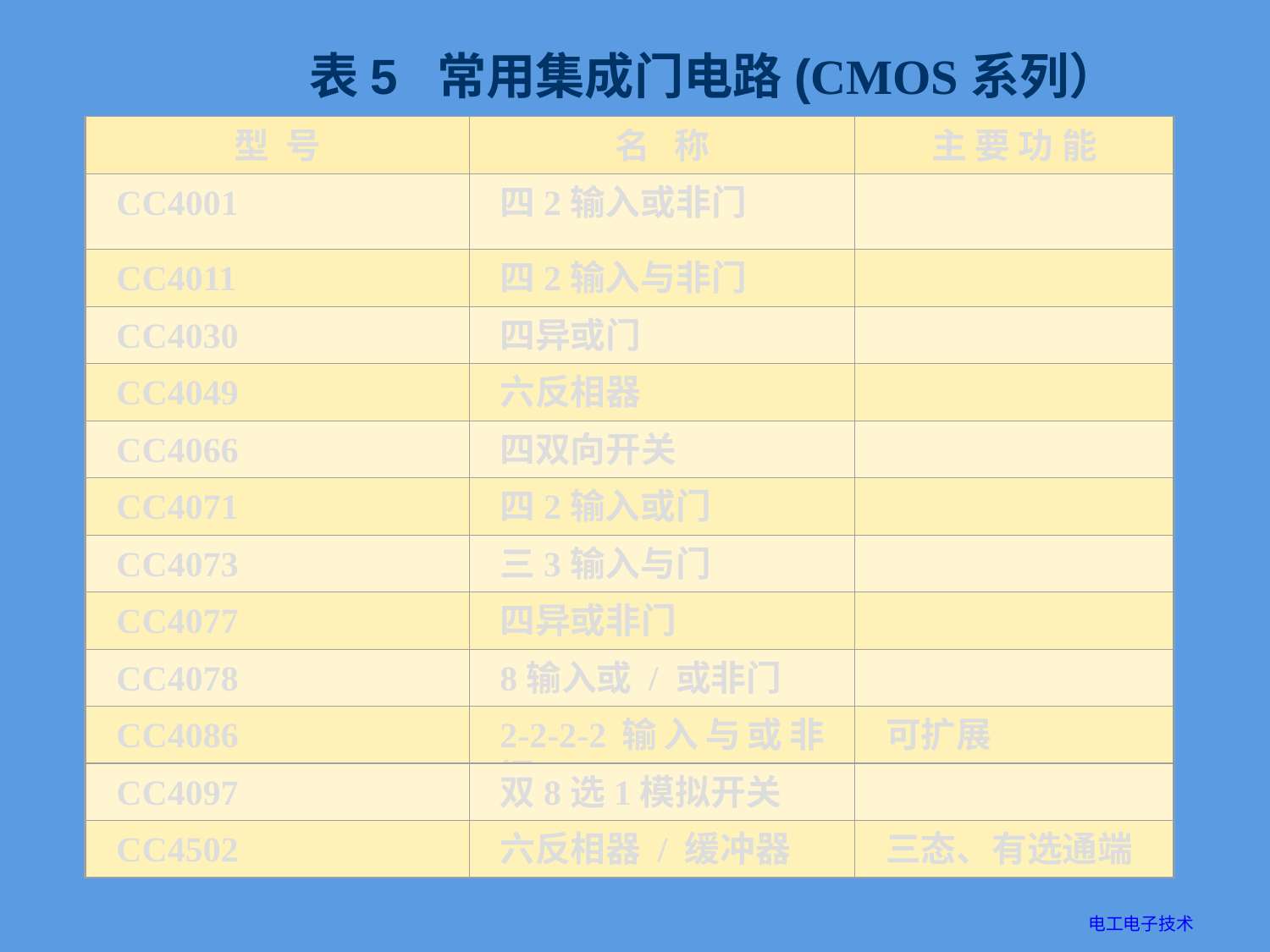

表5  常用集成门电路(CMOS系列）

型  号

名   称

主 要 功 能

CC4001

四2输入或非门

CC4011

四2输入与非门

CC4030

四异或门

CC4049

六反相器

CC4066

四双向开关

CC4071

四2输入或门

CC4073

三3输入与门

CC4077

四异或非门

CC4078

8输入或 / 或非门

CC4086

2-2-2-2输入与或非门

可扩展

CC4097

双8选1模拟开关

CC4502

六反相器 / 缓冲器

三态、有选通端

电工电子技术
141